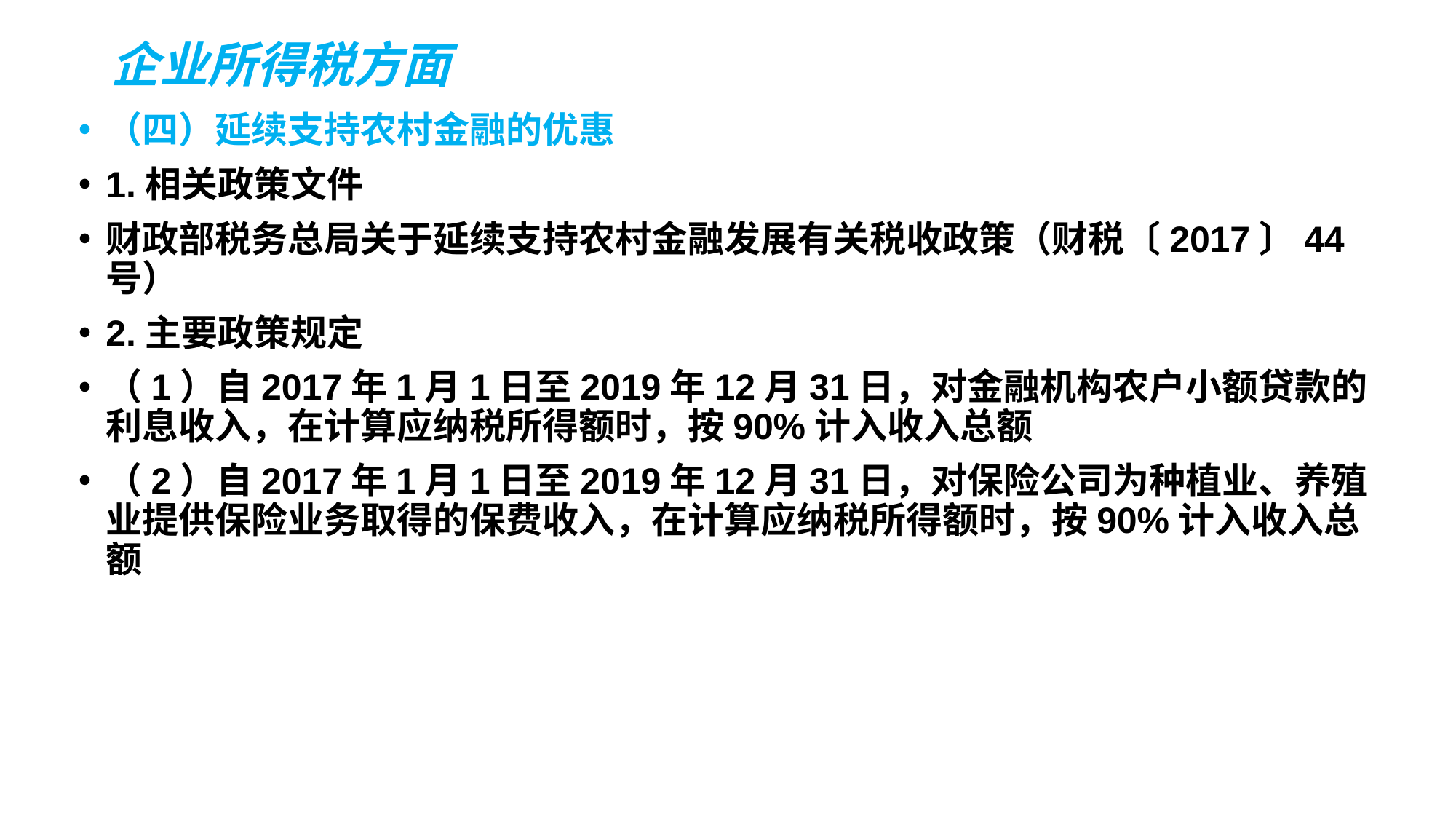

# 企业所得税方面
（四）延续支持农村金融的优惠
1.相关政策文件
财政部税务总局关于延续支持农村金融发展有关税收政策（财税〔2017〕44号）
2.主要政策规定
（1）自2017年1月1日至2019年12月31日，对金融机构农户小额贷款的利息收入，在计算应纳税所得额时，按90%计入收入总额
（2）自2017年1月1日至2019年12月31日，对保险公司为种植业、养殖业提供保险业务取得的保费收入，在计算应纳税所得额时，按90%计入收入总额